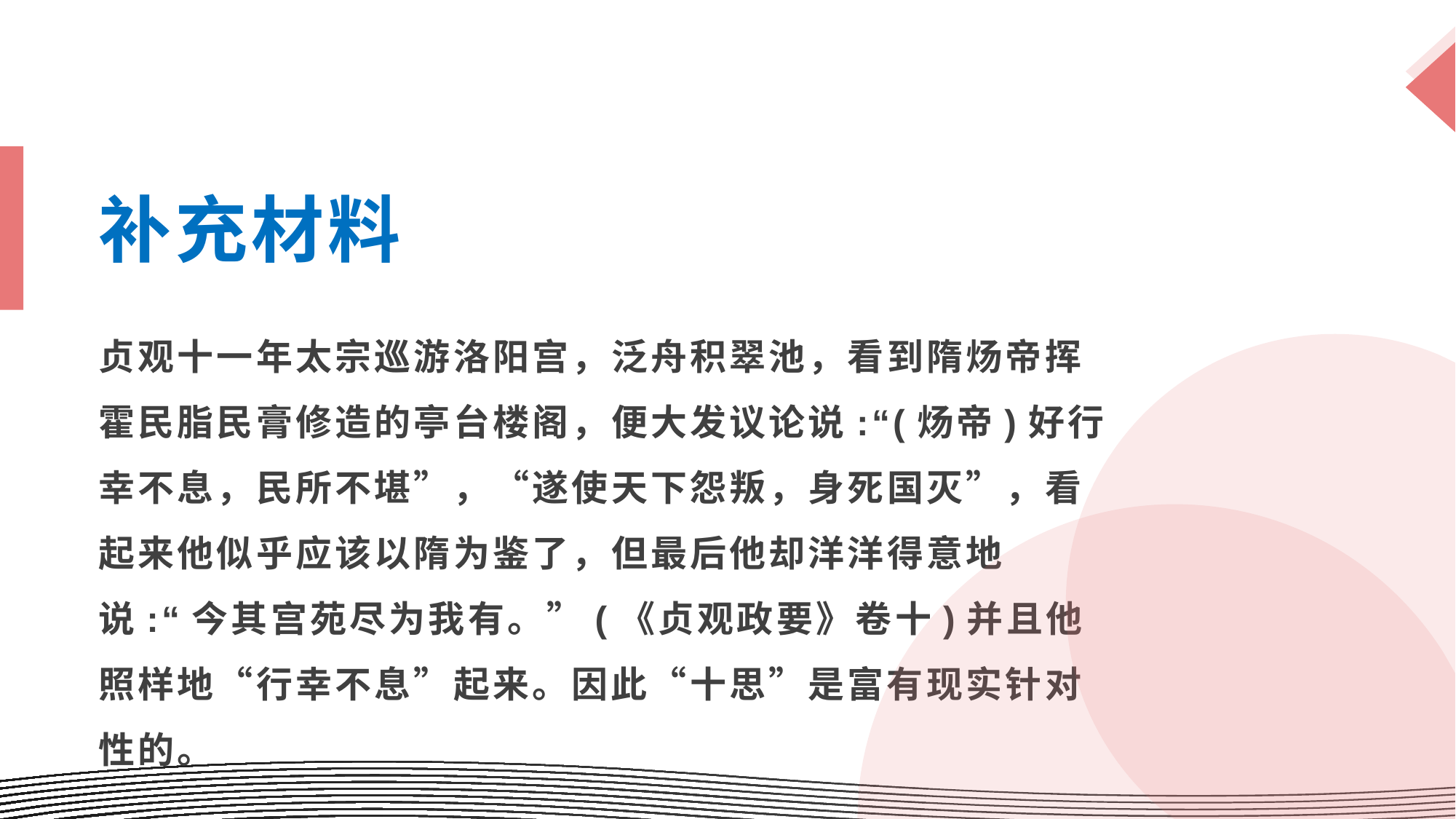

补充材料
贞观十一年太宗巡游洛阳宫，泛舟积翠池，看到隋炀帝挥霍民脂民膏修造的亭台楼阁，便大发议论说:“(炀帝)好行幸不息，民所不堪”，“遂使天下怨叛，身死国灭”，看起来他似乎应该以隋为鉴了，但最后他却洋洋得意地说:“今其宫苑尽为我有。”(《贞观政要》卷十)并且他照样地“行幸不息”起来。因此“十思”是富有现实针对性的。